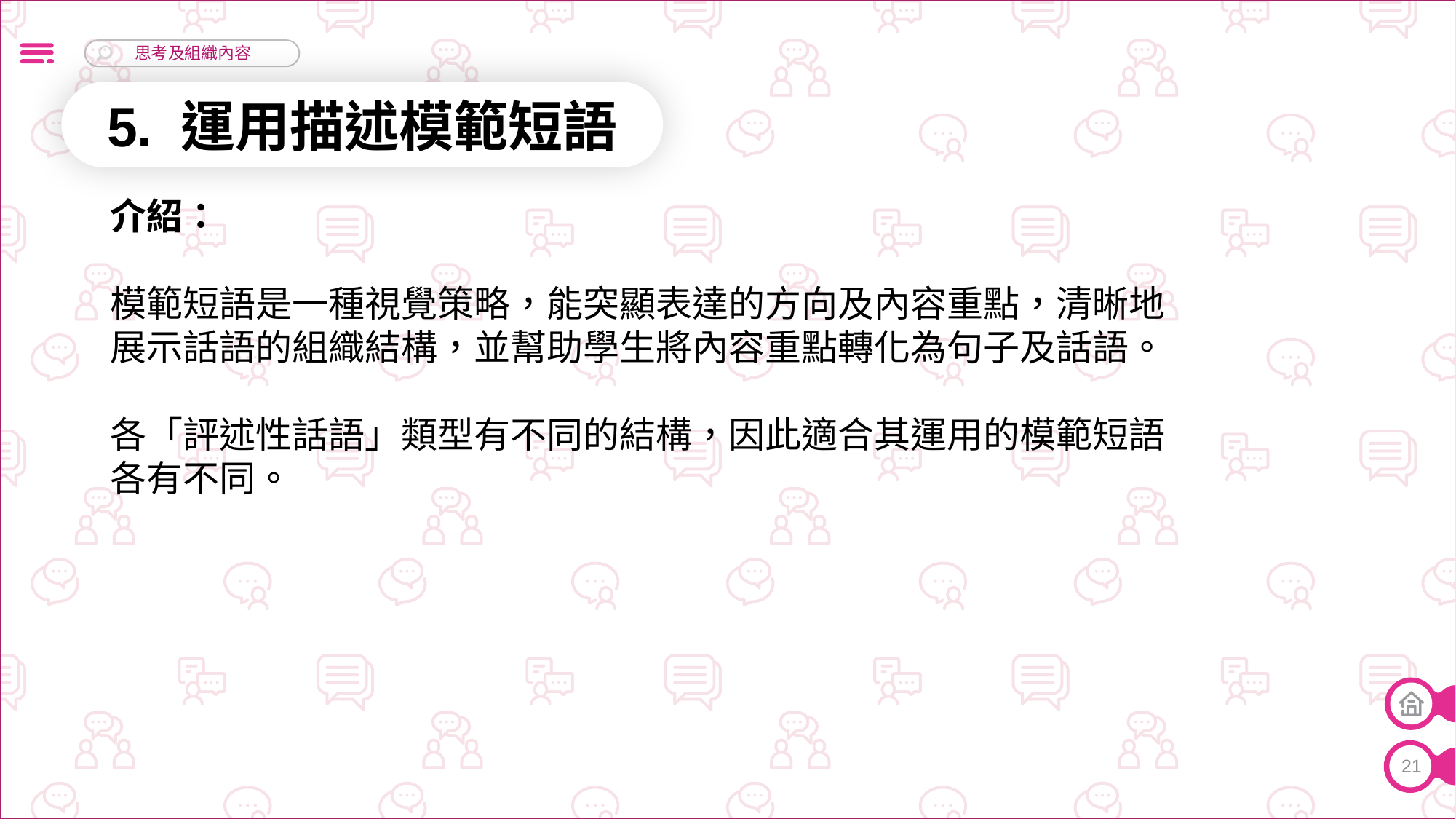

5. 運用描述模範短語
介紹：

模範短語是一種視覺策略，能突顯表達的方向及內容重點，清晰地展示話語的組織結構，並幫助學生將內容重點轉化為句子及話語。

各「評述性話語」類型有不同的結構，因此適合其運用的模範短語各有不同。

21